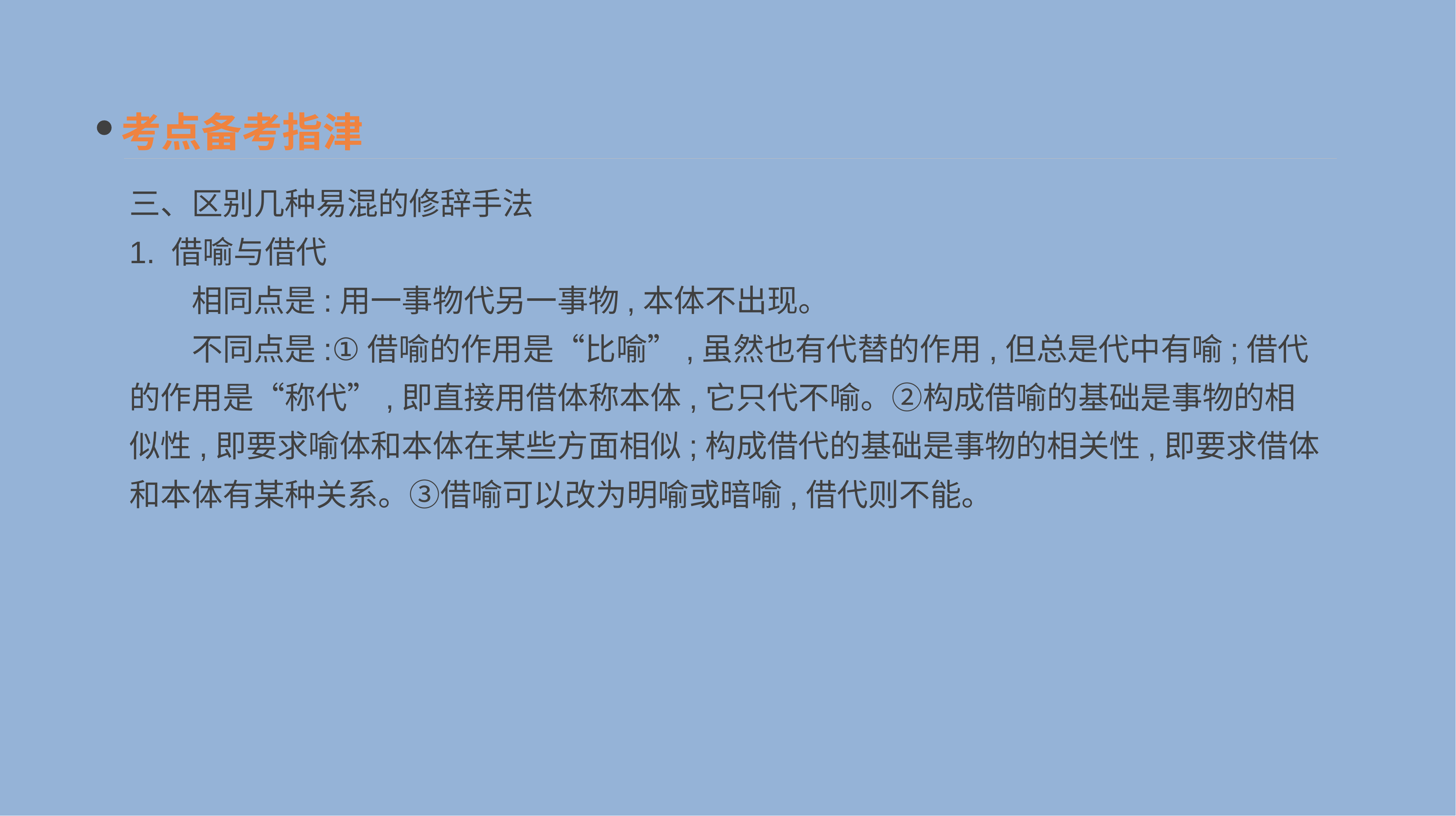

考点备考指津

三、区别几种易混的修辞手法
1. 借喻与借代
　　相同点是:用一事物代另一事物,本体不出现。
　　不同点是:①借喻的作用是“比喻”,虽然也有代替的作用,但总是代中有喻;借代的作用是“称代”,即直接用借体称本体,它只代不喻。②构成借喻的基础是事物的相似性,即要求喻体和本体在某些方面相似;构成借代的基础是事物的相关性,即要求借体和本体有某种关系。③借喻可以改为明喻或暗喻,借代则不能。